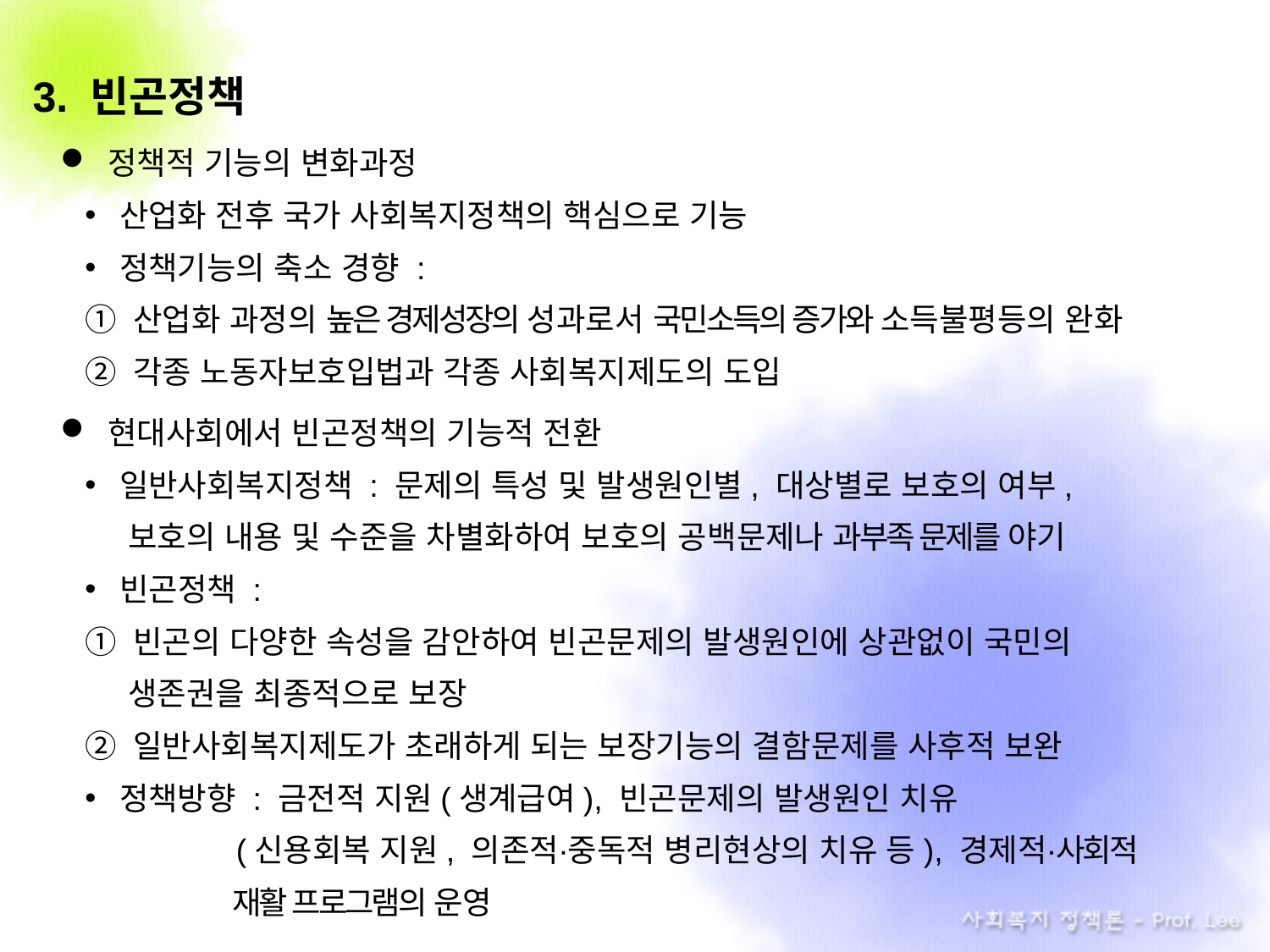

3. 빈곤정책
정책적 기능의 변화과정
산업화 전후 국가 사회복지정책의 핵심으로 기능
정책기능의 축소 경향 :
① 산업화 과정의 높은 경제성장의 성과로서 국민소득의 증가와 소득불평등의 완화
② 각종 노동자보호입법과 각종 사회복지제도의 도입
현대사회에서 빈곤정책의 기능적 전환
일반사회복지정책 : 문제의 특성 및 발생원인별, 대상별로 보호의 여부,
    보호의 내용 및 수준을 차별화하여 보호의 공백문제나 과부족 문제를 야기
빈곤정책 :
① 빈곤의 다양한 속성을 감안하여 빈곤문제의 발생원인에 상관없이 국민의
    생존권을 최종적으로 보장
② 일반사회복지제도가 초래하게 되는 보장기능의 결함문제를 사후적 보완
정책방향 : 금전적 지원(생계급여), 빈곤문제의 발생원인 치유
                 (신용회복 지원, 의존적∙중독적 병리현상의 치유 등), 경제적∙사회적
                      재활 프로그램의 운영